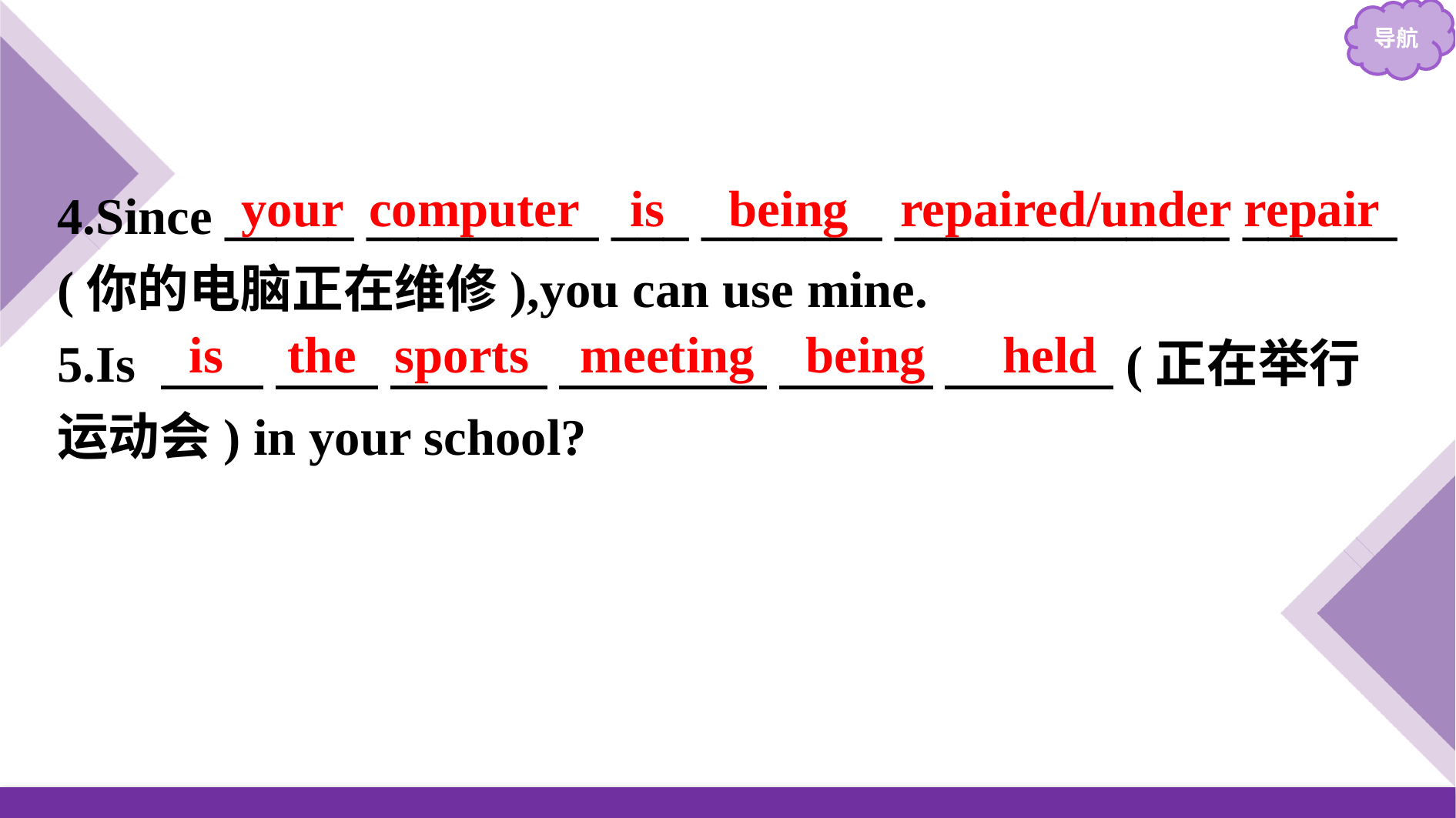

4.Since _____ _________ ___ _______ _____________ ______
(你的电脑正在维修),you can use mine.
5.Is 　　 　　 　                   　　 　　　 　          (正在举行运动会) in your school?
your  computer    is     being    repaired/under repair
is     the   sports    meeting    being      held